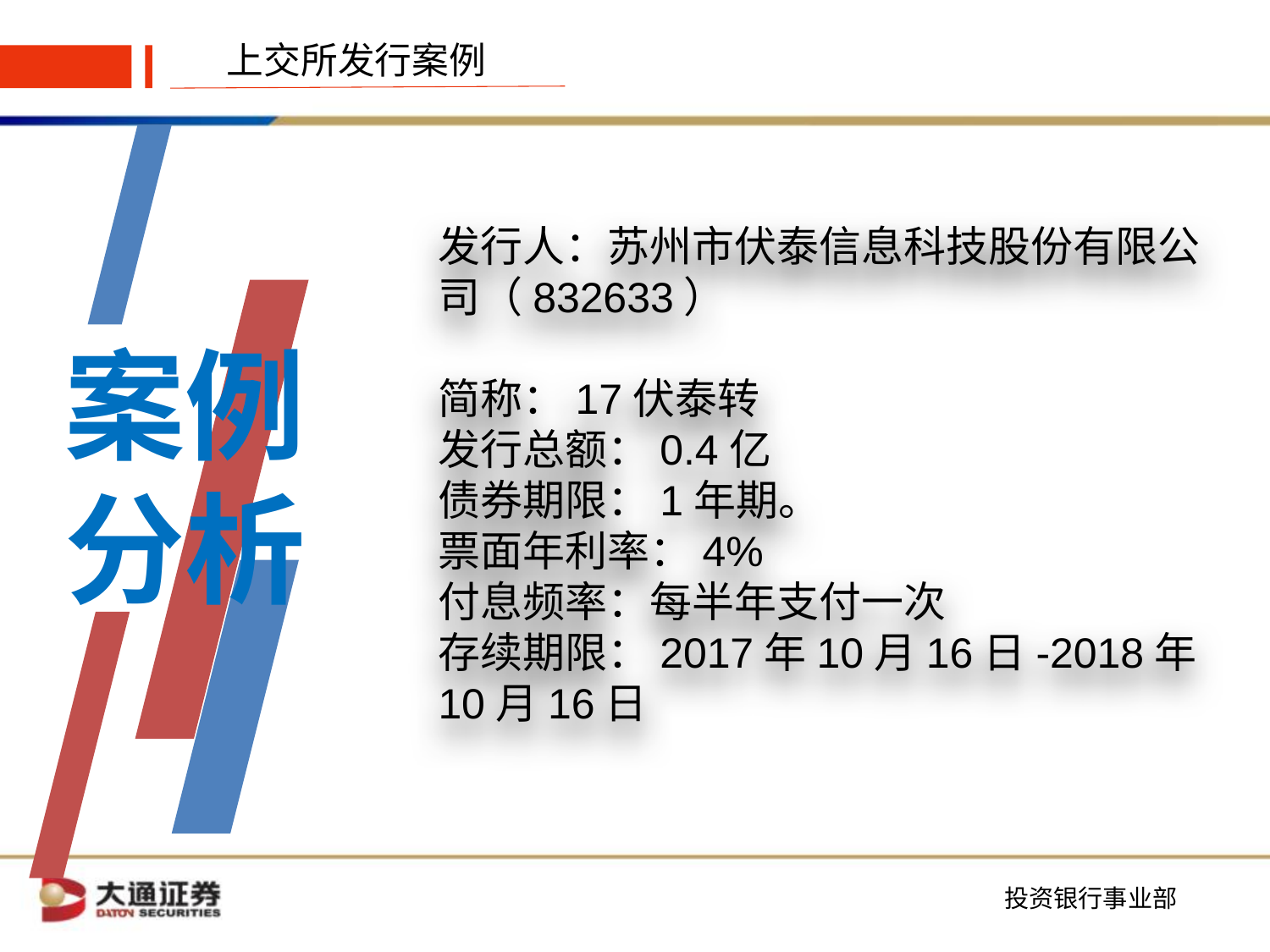

上交所发行案例

发行人：苏州市伏泰信息科技股份有限公司（832633）

简称：17伏泰转
发行总额：0.4亿
债券期限：1年期。
票面年利率：4%
付息频率：每半年支付一次
存续期限：2017年10月16日-2018年10月16日

案例分析
Click On Add Related Title Words
点击添加相关标题文字